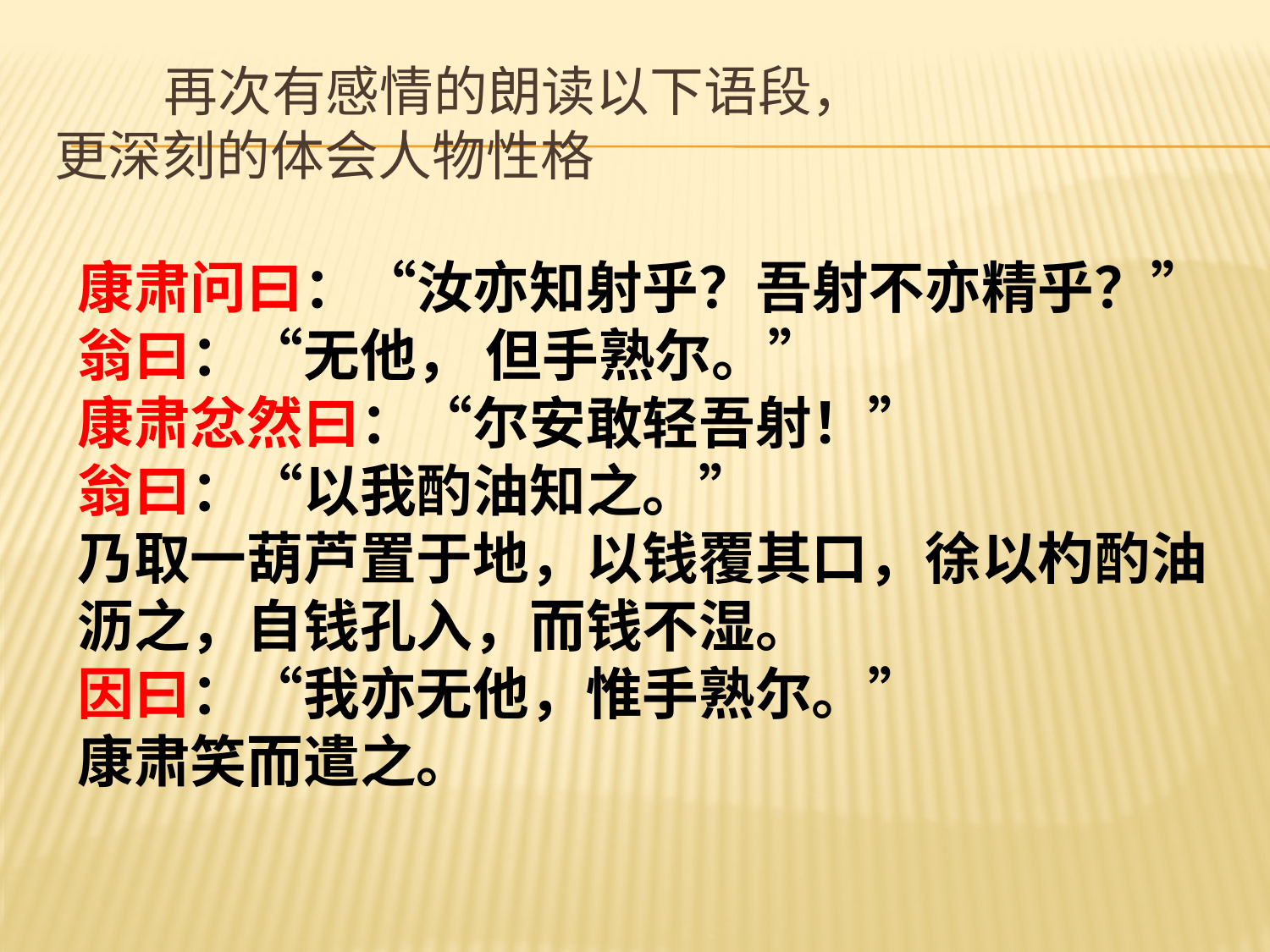

# 再次有感情的朗读以下语段， 更深刻的体会人物性格
康肃问曰：“汝亦知射乎？吾射不亦精乎？”
翁曰：“无他， 但手熟尔。”
康肃忿然曰：“尔安敢轻吾射！”
翁曰：“以我酌油知之。”
乃取一葫芦置于地，以钱覆其口，徐以杓酌油沥之，自钱孔入，而钱不湿。
因曰：“我亦无他，惟手熟尔。”
康肃笑而遣之。